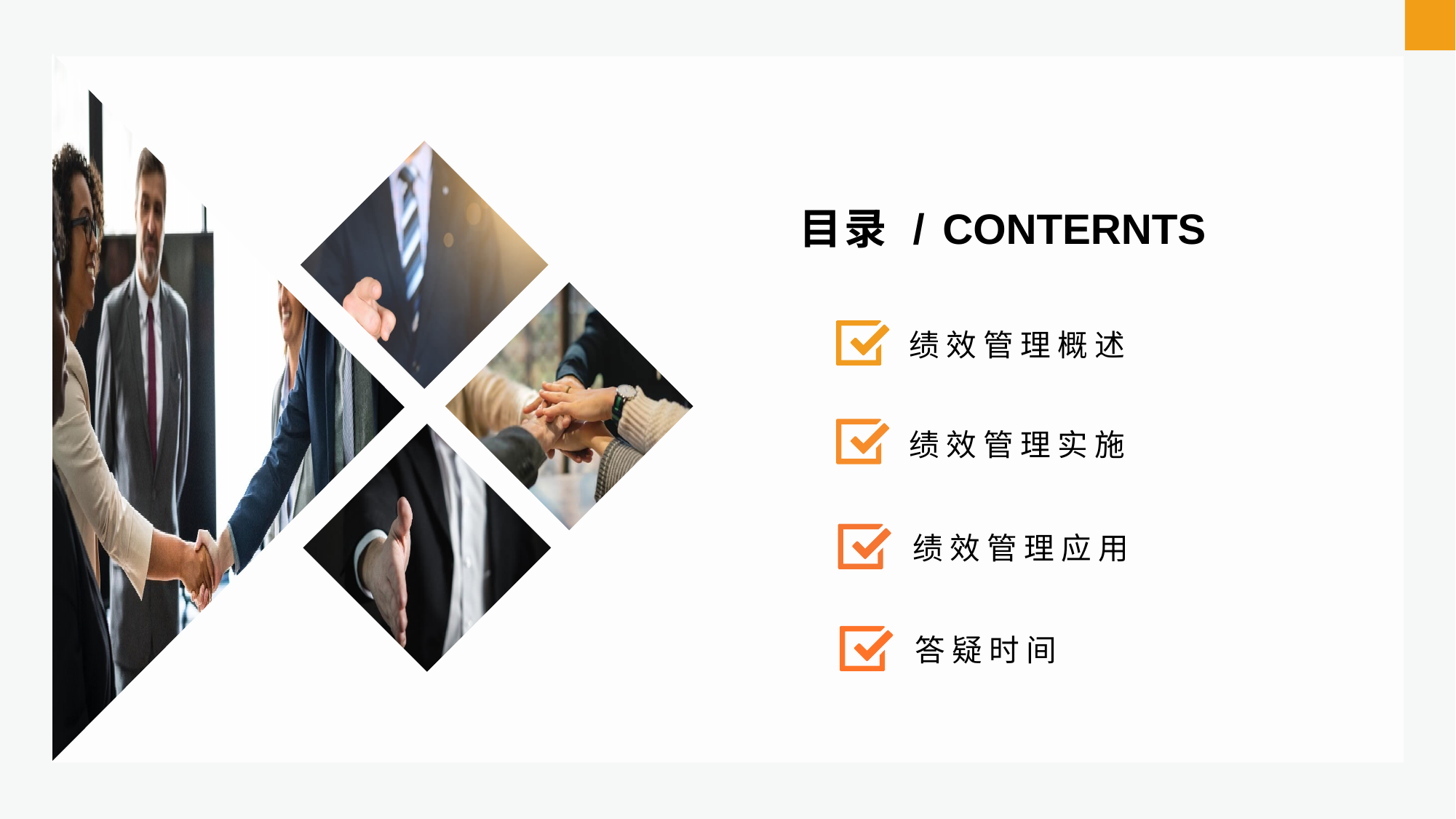

目录 / CONTERNTS

绩 效 管 理 概 述

绩 效 管 理 实 施

绩 效 管 理 应 用

答 疑 时 间